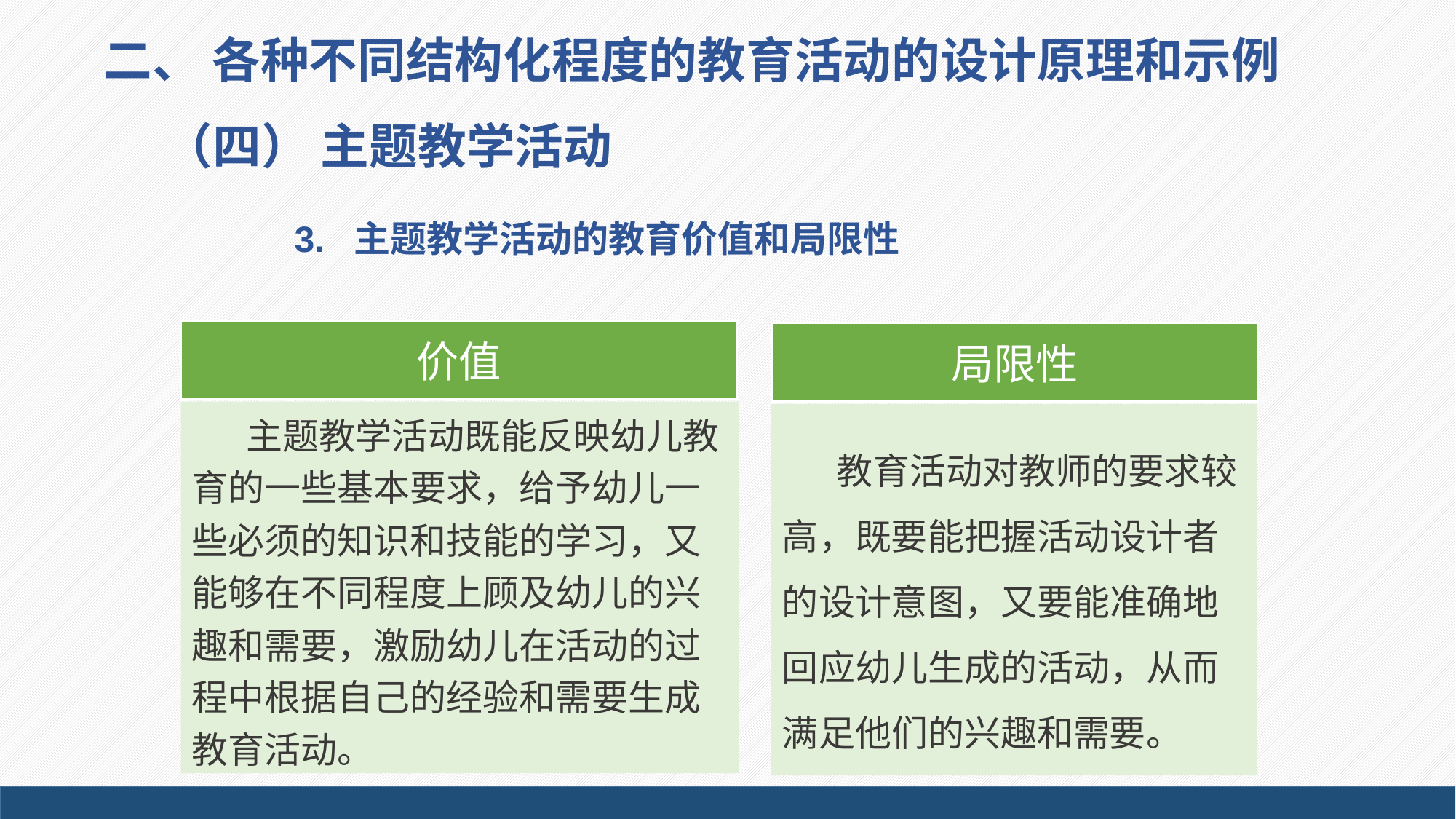

二、 各种不同结构化程度的教育活动的设计原理和示例
（四） 主题教学活动
3.  主题教学活动的教育价值和局限性
价值
局限性
主题教学活动既能反映幼儿教育的一些基本要求，给予幼儿一些必须的知识和技能的学习，又能够在不同程度上顾及幼儿的兴趣和需要，激励幼儿在活动的过程中根据自己的经验和需要生成教育活动。
教育活动对教师的要求较高，既要能把握活动设计者的设计意图，又要能准确地回应幼儿生成的活动，从而满足他们的兴趣和需要。